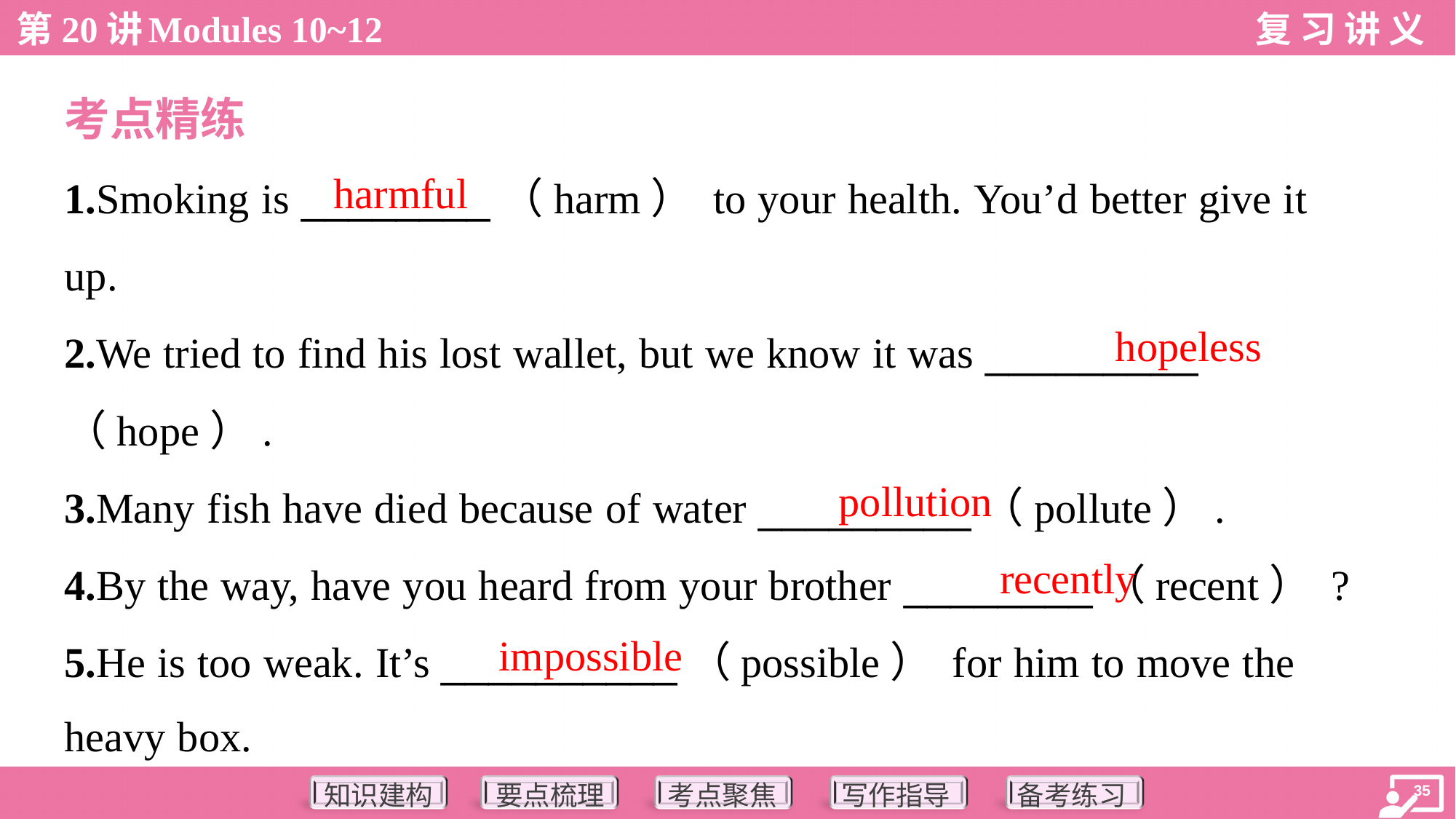

考点精练
harmful
1.Smoking is ________（harm） to your health. You’d better give it
up.
2.We tried to find his lost wallet, but we know it was _________
（hope）.
3.Many fish have died because of water _________（pollute）.
4.By the way, have you heard from your brother ________（recent） ?
5.He is too weak. It’s __________（possible） for him to move the
heavy box.
hopeless
pollution
recently
impossible